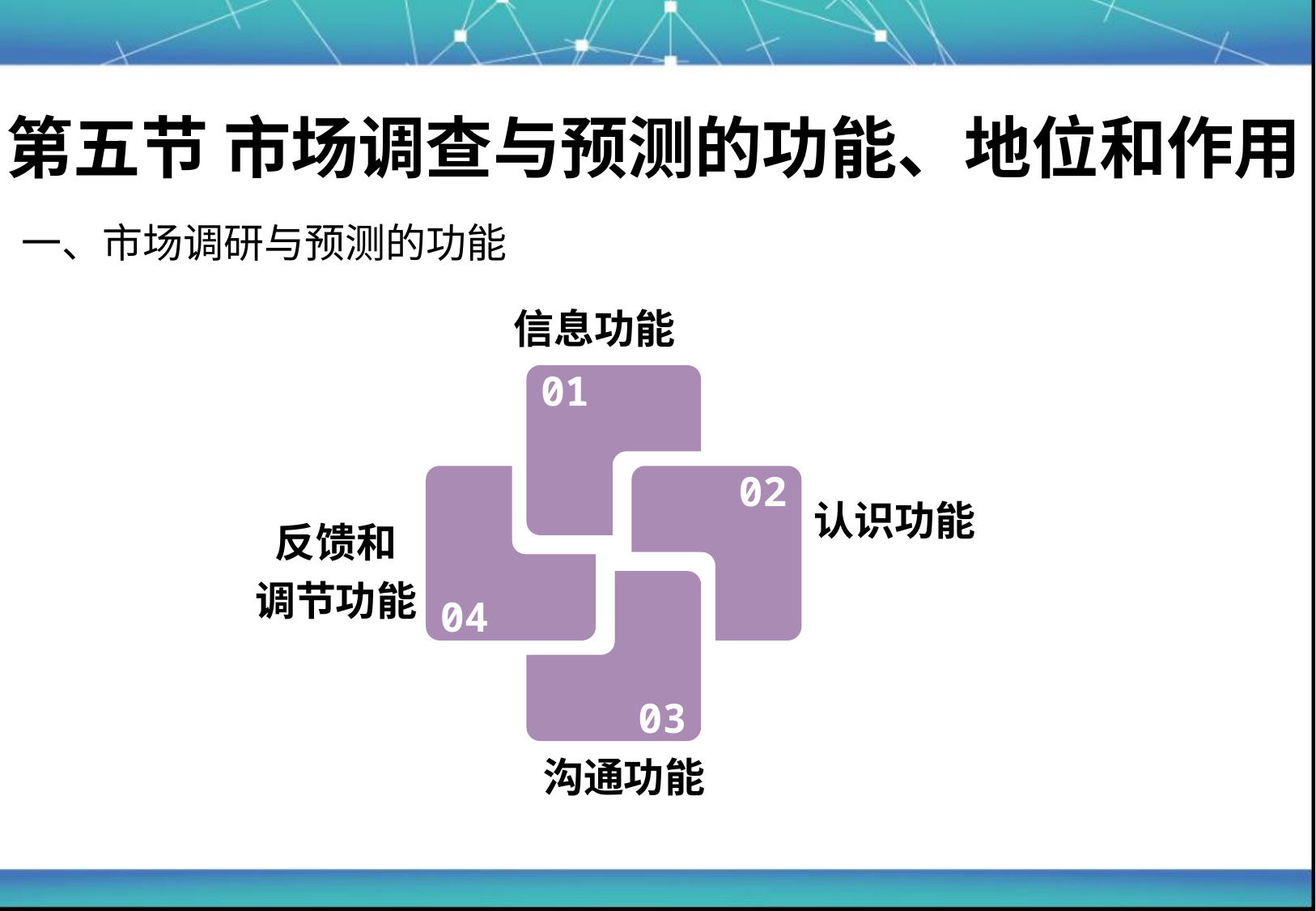

第三节 市场调研与预测的功能与作用
第五节 市场调查与预测的功能、地位和作用
一、市场调研与预测的功能
信息功能
01
04
02
认识功能
反馈和
调节功能
03
沟通功能